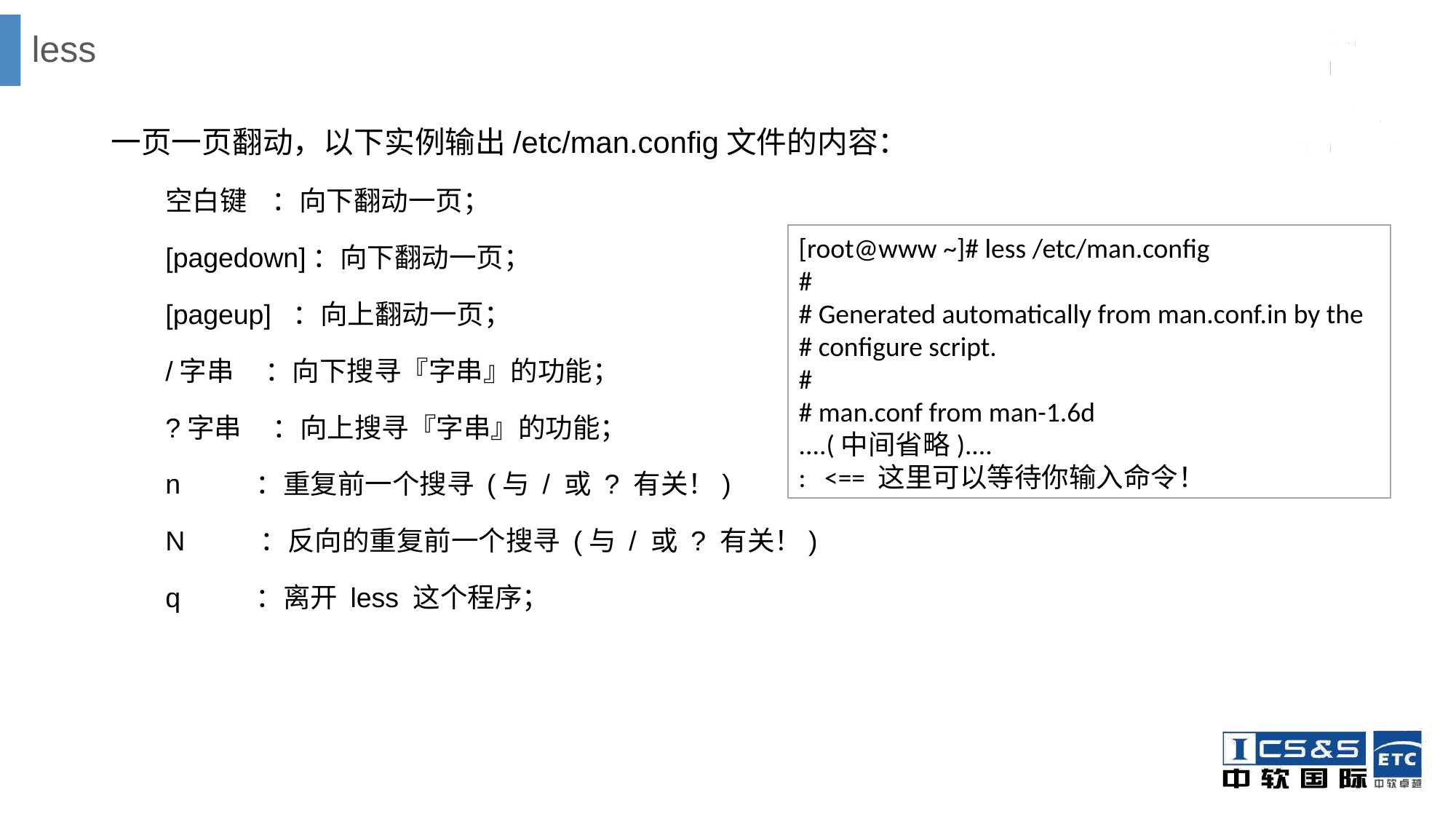

# less
一页一页翻动，以下实例输出/etc/man.config文件的内容：
空白键    ：向下翻动一页；
[pagedown]：向下翻动一页；
[pageup]  ：向上翻动一页；
/字串     ：向下搜寻『字串』的功能；
?字串     ：向上搜寻『字串』的功能；
n         ：重复前一个搜寻 (与 / 或 ? 有关！)
N         ：反向的重复前一个搜寻 (与 / 或 ? 有关！)
q         ：离开 less 这个程序；

[root@www ~]# less /etc/man.config
#
# Generated automatically from man.conf.in by the
# configure script.
#
# man.conf from man-1.6d
....(中间省略)....
:   <== 这里可以等待你输入命令！